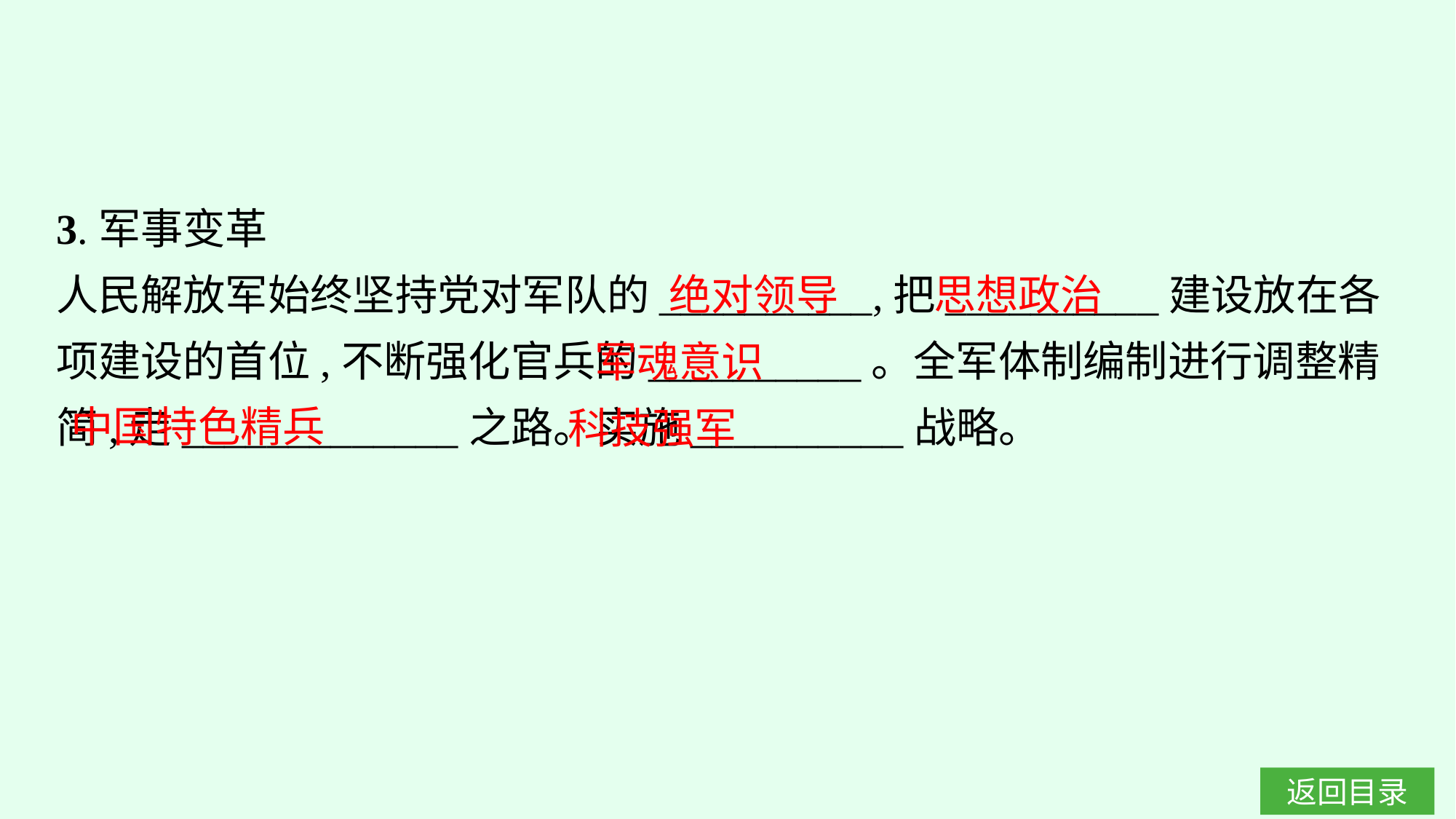

3.军事变革
人民解放军始终坚持党对军队的__________,把__________建设放在各项建设的首位,不断强化官兵的__________。全军体制编制进行调整精简,走_____________之路。实施__________战略。
绝对领导
思想政治
军魂意识
中国特色精兵
科技强军